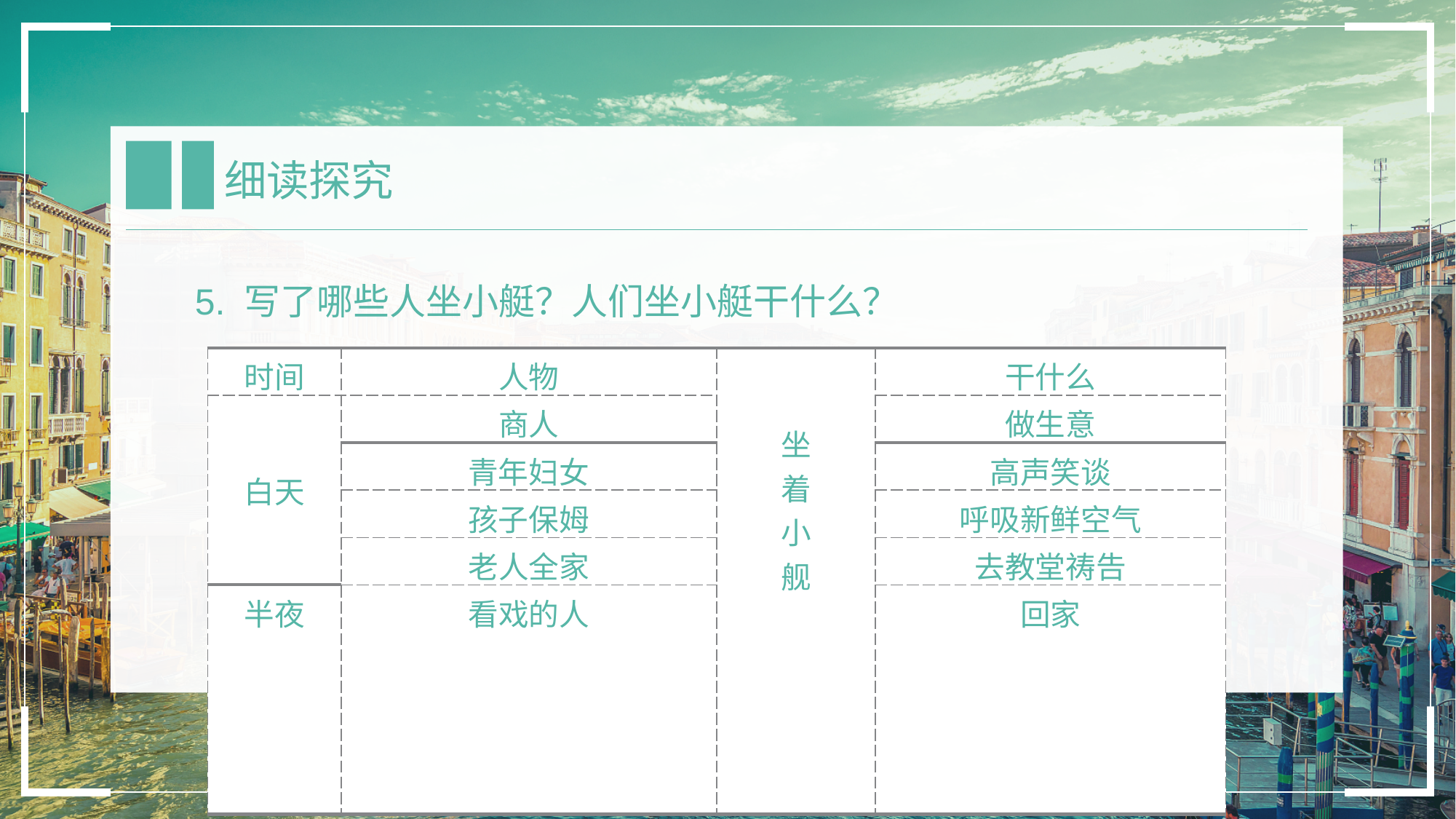

细读探究
 5. 写了哪些人坐小艇？人们坐小艇干什么？
| 时间 | 人物 | 坐 着 小 舰 | 干什么 |
| --- | --- | --- | --- |
| 白天 | 商人 |  | 做生意 |
|  | 青年妇女 |  | 高声笑谈 |
|  | 孩子保姆 |  | 呼吸新鲜空气 |
|  | 老人全家 |  | 去教堂祷告 |
| 半夜 | 看戏的人 |  | 回家 |